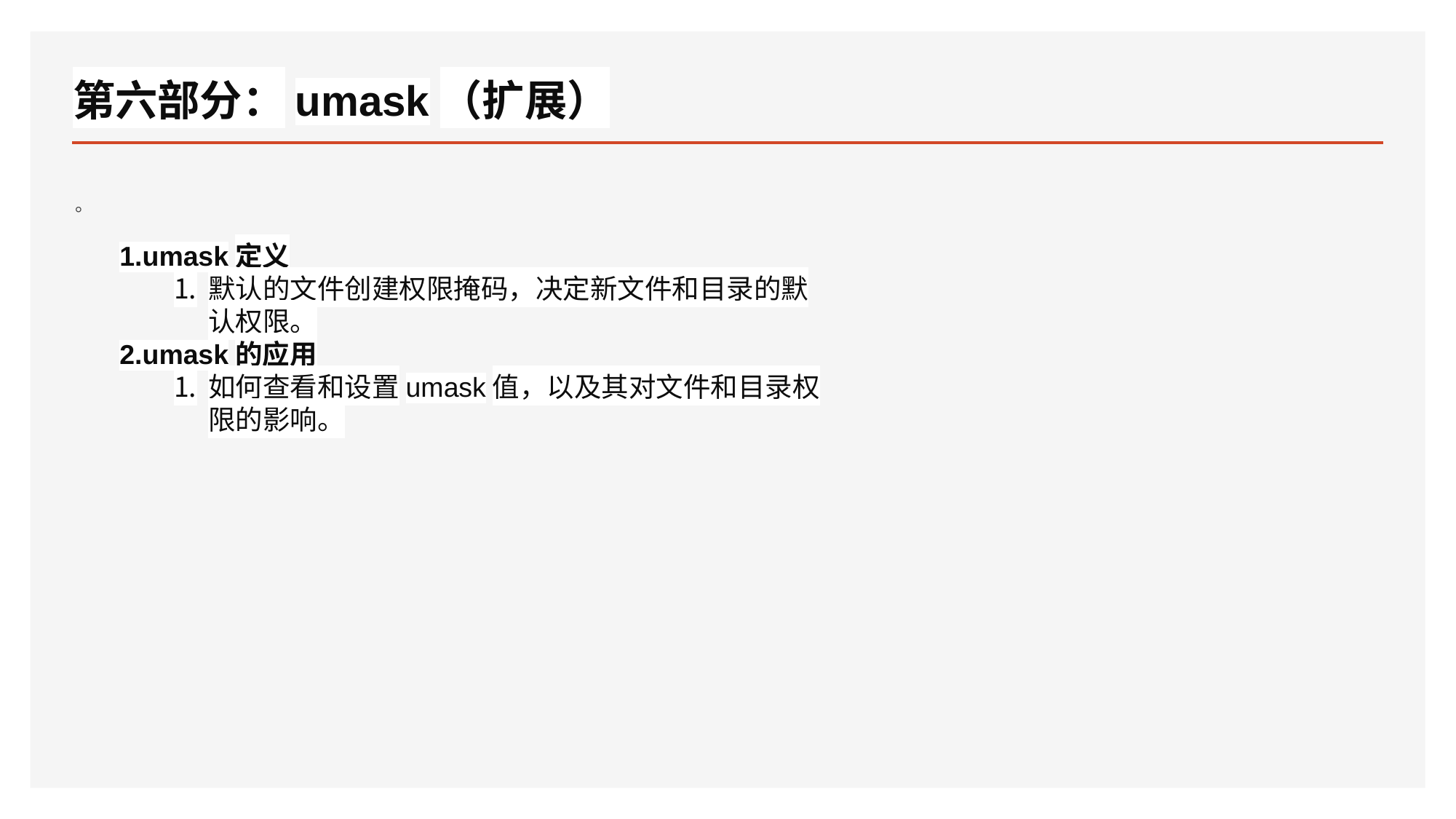

# 第六部分：umask（扩展）
。
umask定义
默认的文件创建权限掩码，决定新文件和目录的默认权限。
umask的应用
如何查看和设置umask值，以及其对文件和目录权限的影响。